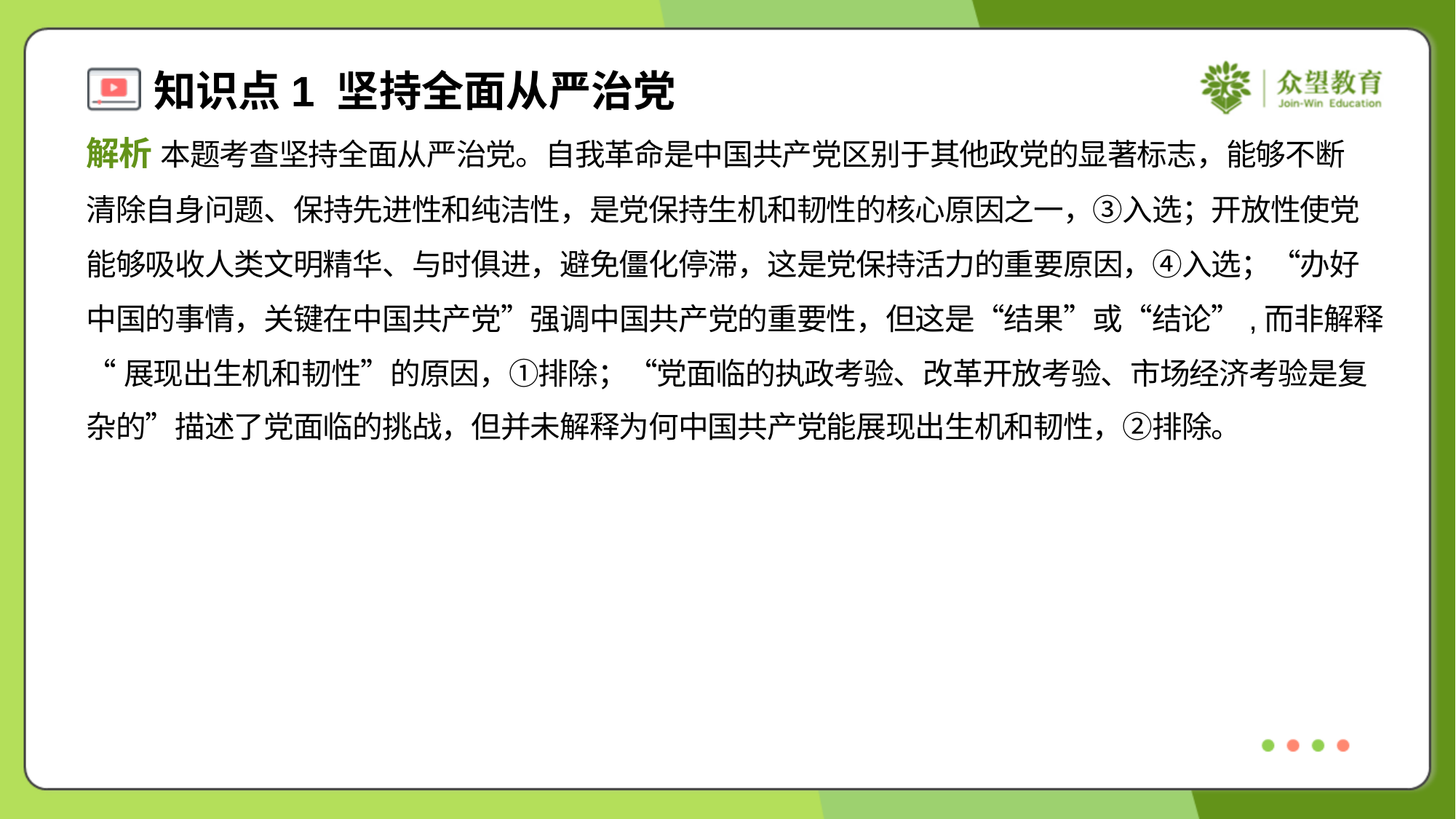

解析 本题考查坚持全面从严治党。自我革命是中国共产党区别于其他政党的显著标志，能够不断
清除自身问题、保持先进性和纯洁性，是党保持生机和韧性的核心原因之一，③入选；开放性使党
能够吸收人类文明精华、与时俱进，避免僵化停滞，这是党保持活力的重要原因，④入选；“办好
中国的事情，关键在中国共产党”强调中国共产党的重要性，但这是“结果”或“结论”,而非解释
“展现出生机和韧性”的原因，①排除；“党面临的执政考验、改革开放考验、市场经济考验是复
杂的”描述了党面临的挑战，但并未解释为何中国共产党能展现出生机和韧性，②排除。